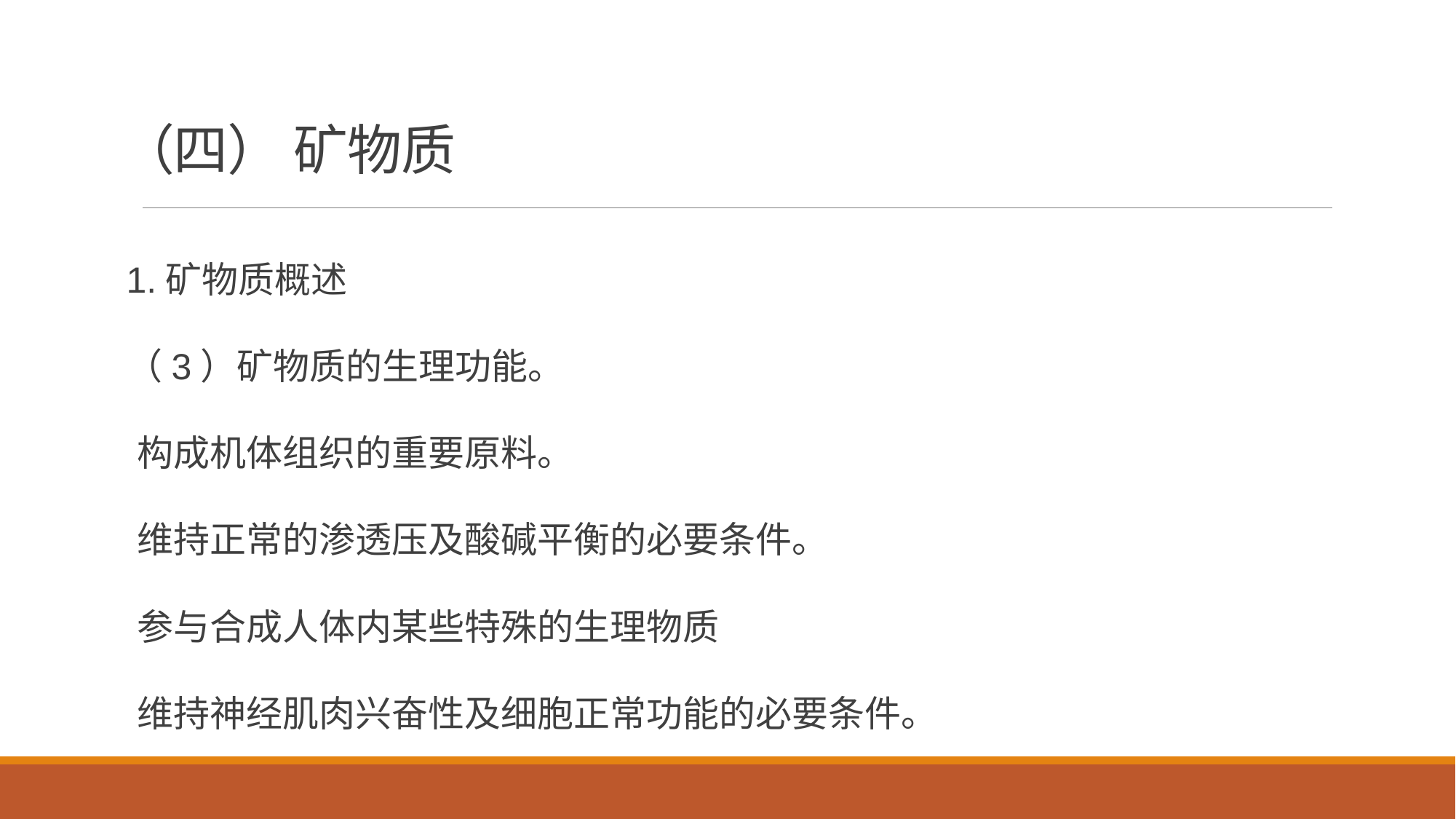

# （四） 矿物质

1.矿物质概述
（3）矿物质的生理功能。
构成机体组织的重要原料。
维持正常的渗透压及酸碱平衡的必要条件。
参与合成人体内某些特殊的生理物质
维持神经肌肉兴奋性及细胞正常功能的必要条件。